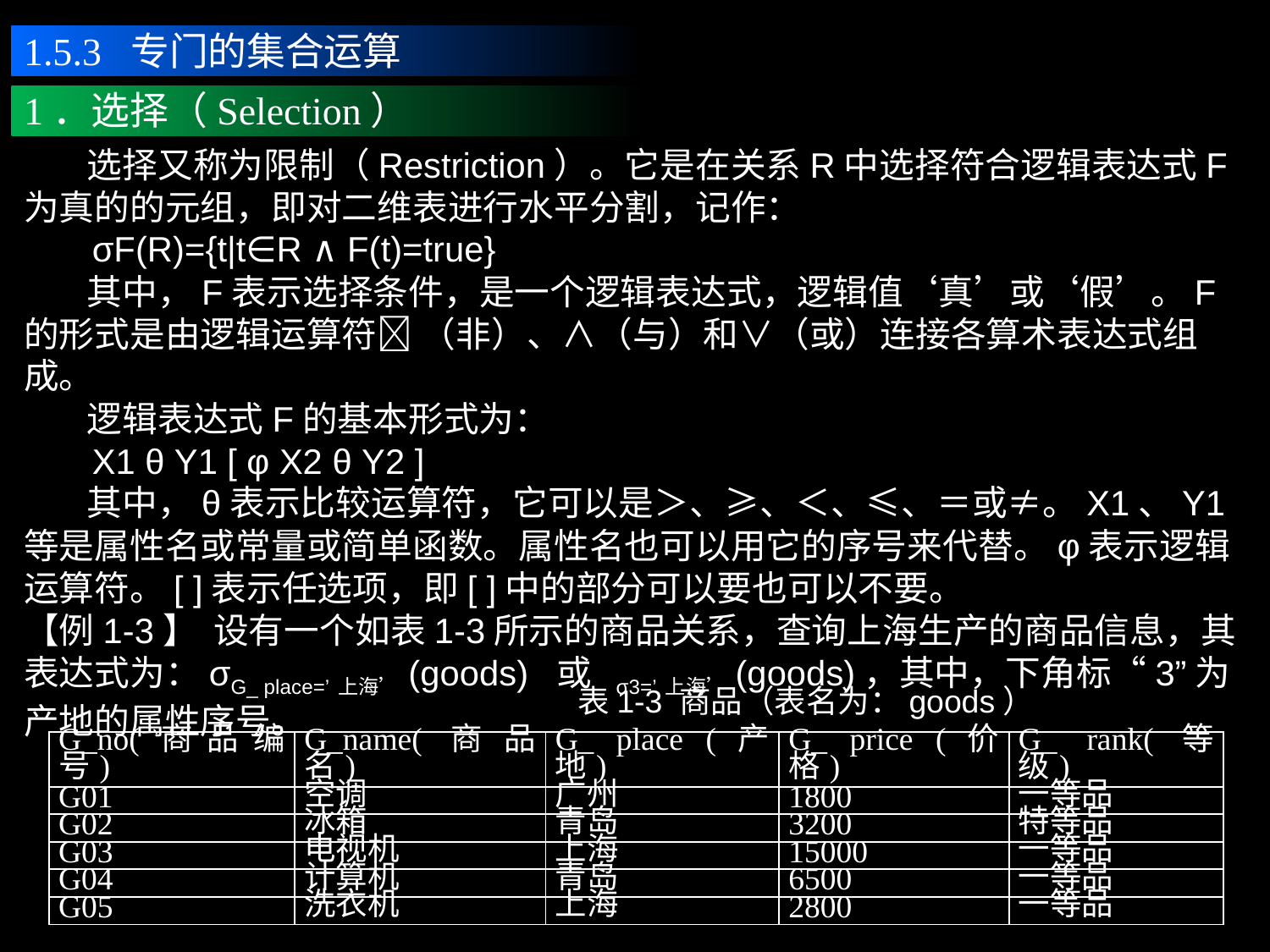

1.5.3  专门的集合运算
1．选择（Selection）
       选择又称为限制（Restriction）。它是在关系R中选择符合逻辑表达式F为真的的元组，即对二维表进行水平分割，记作：
       σF(R)={t|t∈R ∧ F(t)=true}
       其中，F表示选择条件，是一个逻辑表达式，逻辑值‘真’或‘假’。F的形式是由逻辑运算符¬ （非）、∧（与）和∨（或）连接各算术表达式组成。
       逻辑表达式F的基本形式为：
       X1 θ Y1 [ φ X2 θ Y2 ]
       其中，θ表示比较运算符，它可以是＞、≥、＜、≤、＝或≠。X1、Y1等是属性名或常量或简单函数。属性名也可以用它的序号来代替。φ表示逻辑运算符。[ ]表示任选项，即[ ]中的部分可以要也可以不要。
【例1-3】  设有一个如表1-3所示的商品关系，查询上海生产的商品信息，其表达式为：σG_ place=’上海’(goods)  或  σ3=’上海’(goods)，其中，下角标“3”为产地的属性序号。
表1-3 商品（表名为：goods）
| G\_no(商品编号) | G\_name(商品名) | G\_ place (产地) | G\_ price (价格) | G\_ rank(等级) |
| --- | --- | --- | --- | --- |
| G01 | 空调 | 广州 | 1800 | 一等品 |
| G02 | 冰箱 | 青岛 | 3200 | 特等品 |
| G03 | 电视机 | 上海 | 15000 | 一等品 |
| G04 | 计算机 | 青岛 | 6500 | 一等品 |
| G05 | 洗衣机 | 上海 | 2800 | 一等品 |